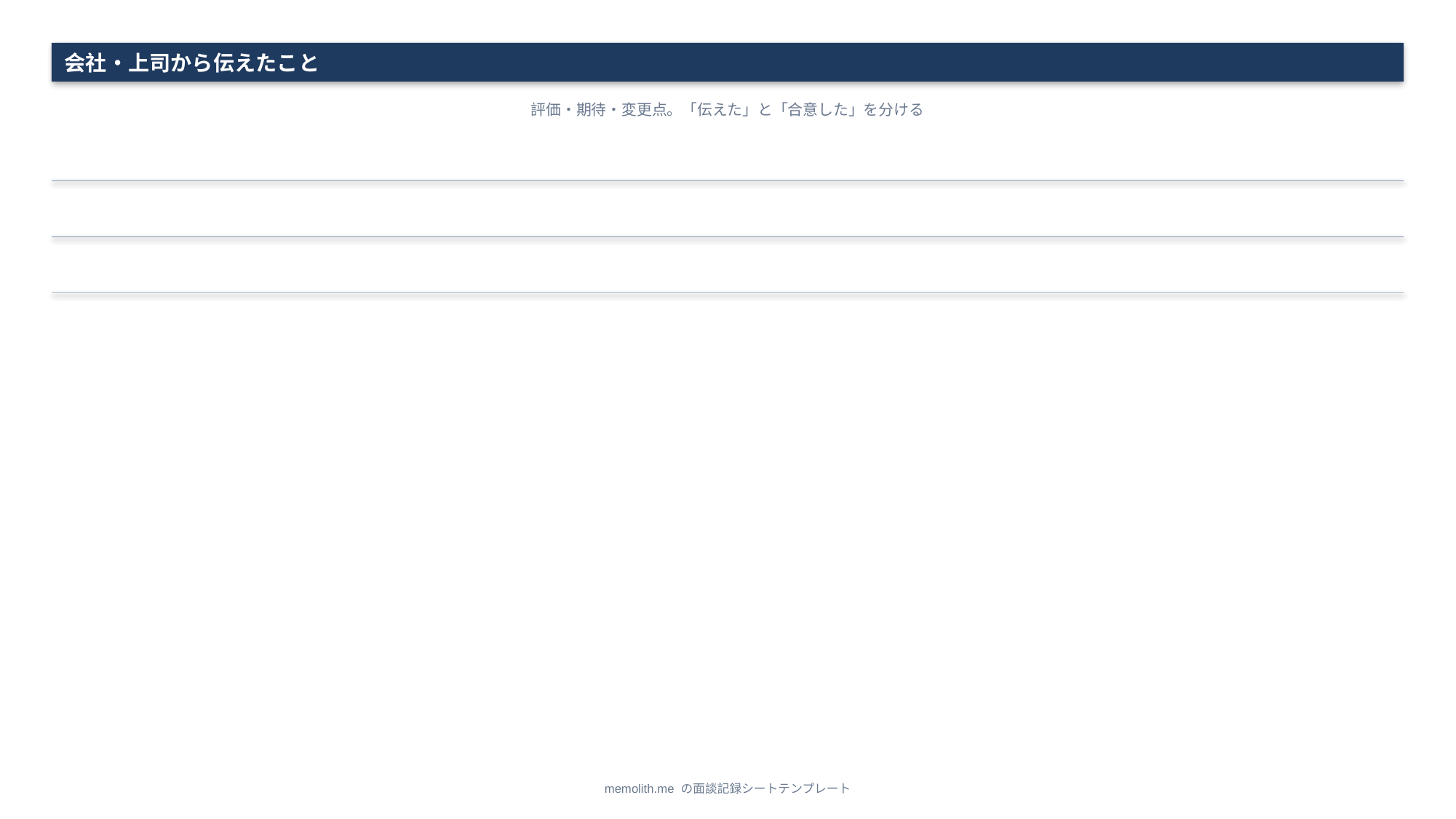

会社・上司から伝えたこと
評価・期待・変更点。「伝えた」と「合意した」を分ける

memolith.me の面談記録シートテンプレート